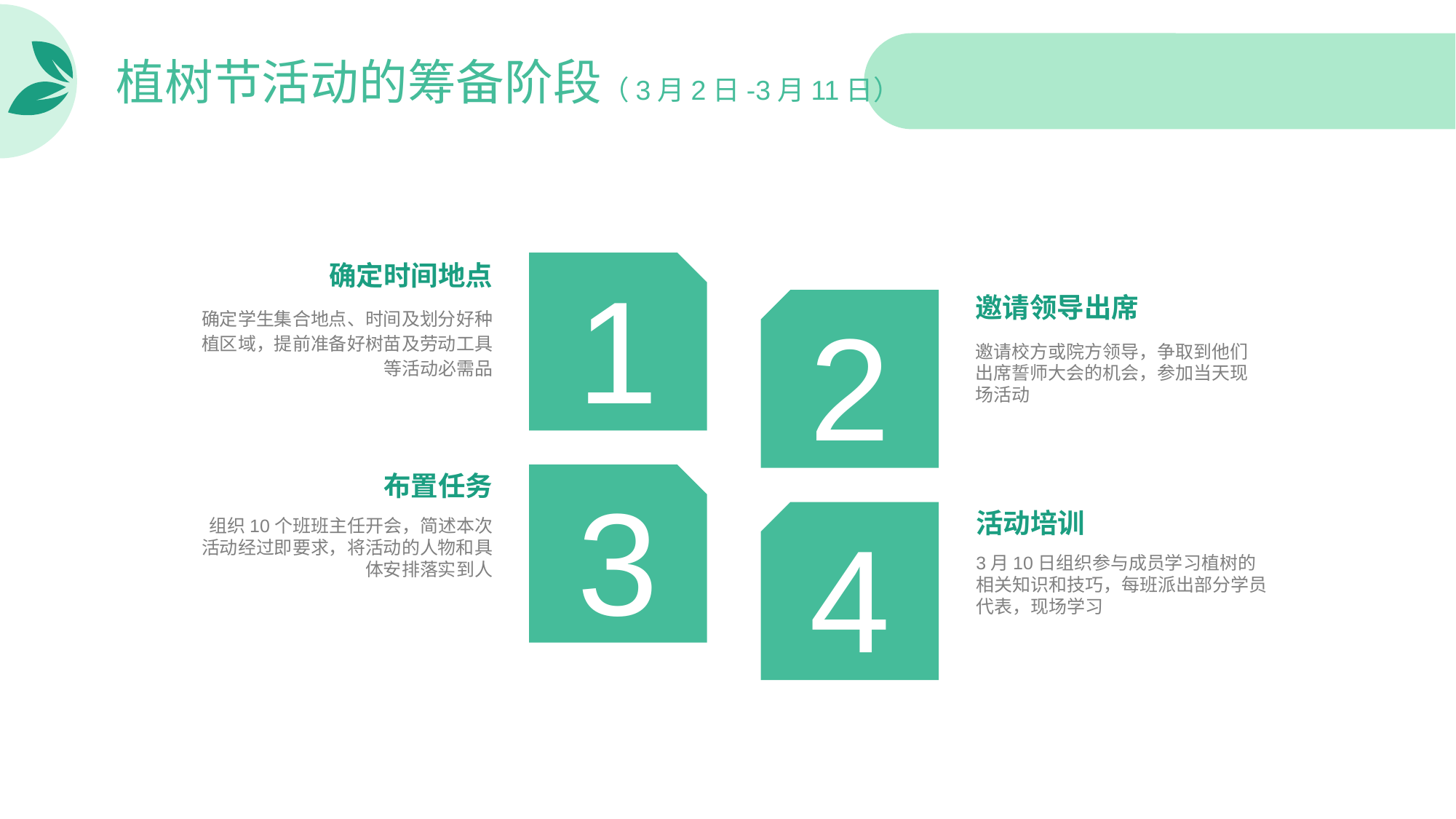

# 植树节活动的筹备阶段（3月2日-3月11日）

1
确定时间地点
邀请领导出席

2
确定学生集合地点、时间及划分好种植区域，提前准备好树苗及劳动工具等活动必需品
邀请校方或院方领导，争取到他们出席誓师大会的机会，参加当天现场活动
布置任务

3
活动培训

4
组织10个班班主任开会，简述本次活动经过即要求，将活动的人物和具体安排落实到人
3月10日组织参与成员学习植树的相关知识和技巧，每班派出部分学员代表，现场学习